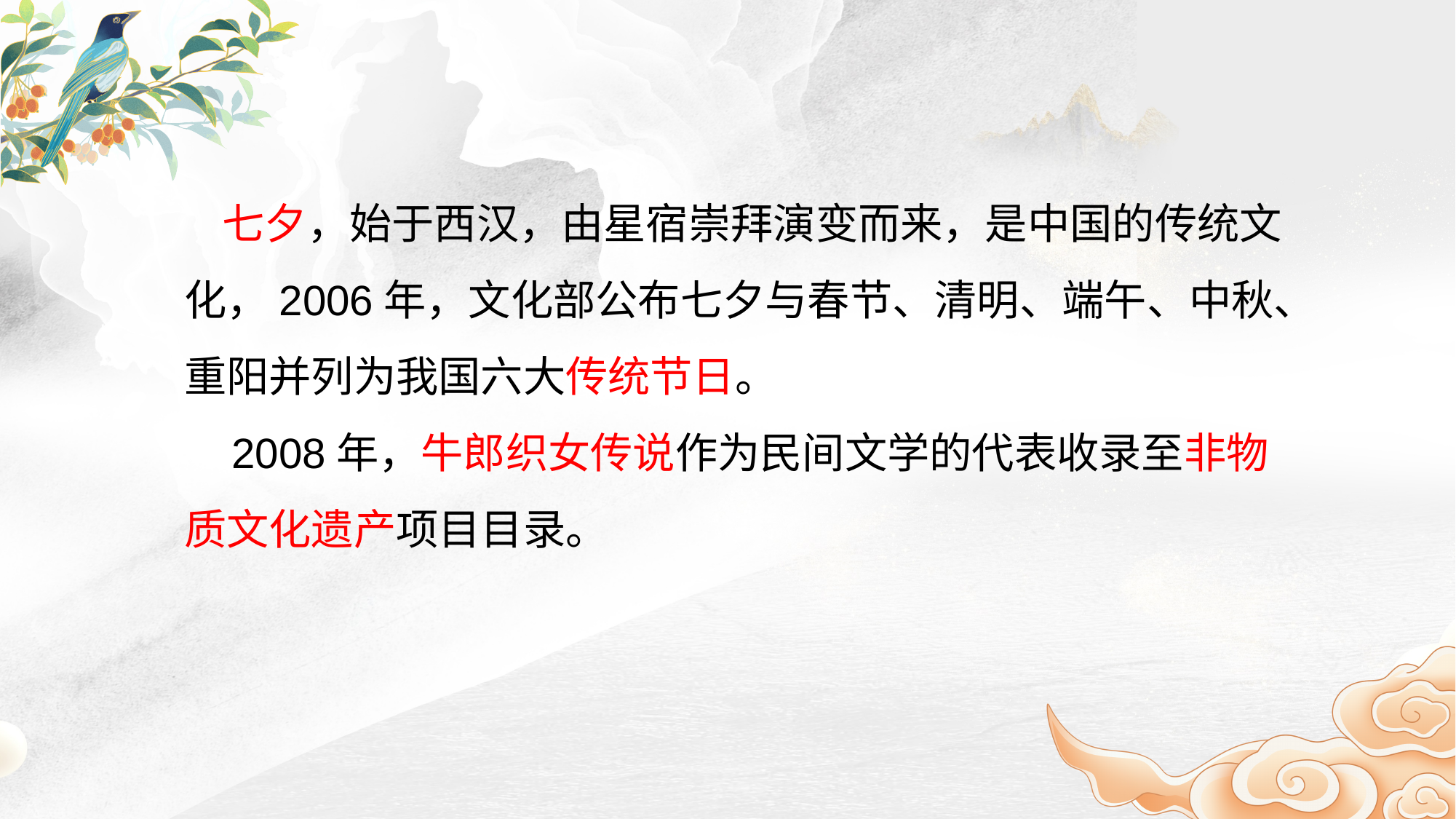

七夕，始于西汉，由星宿崇拜演变而来，是中国的传统文化，2006年，文化部公布七夕与春节、清明、端午、中秋、重阳并列为我国六大传统节日。
    2008年，牛郎织女传说作为民间文学的代表收录至非物质文化遗产项目目录。